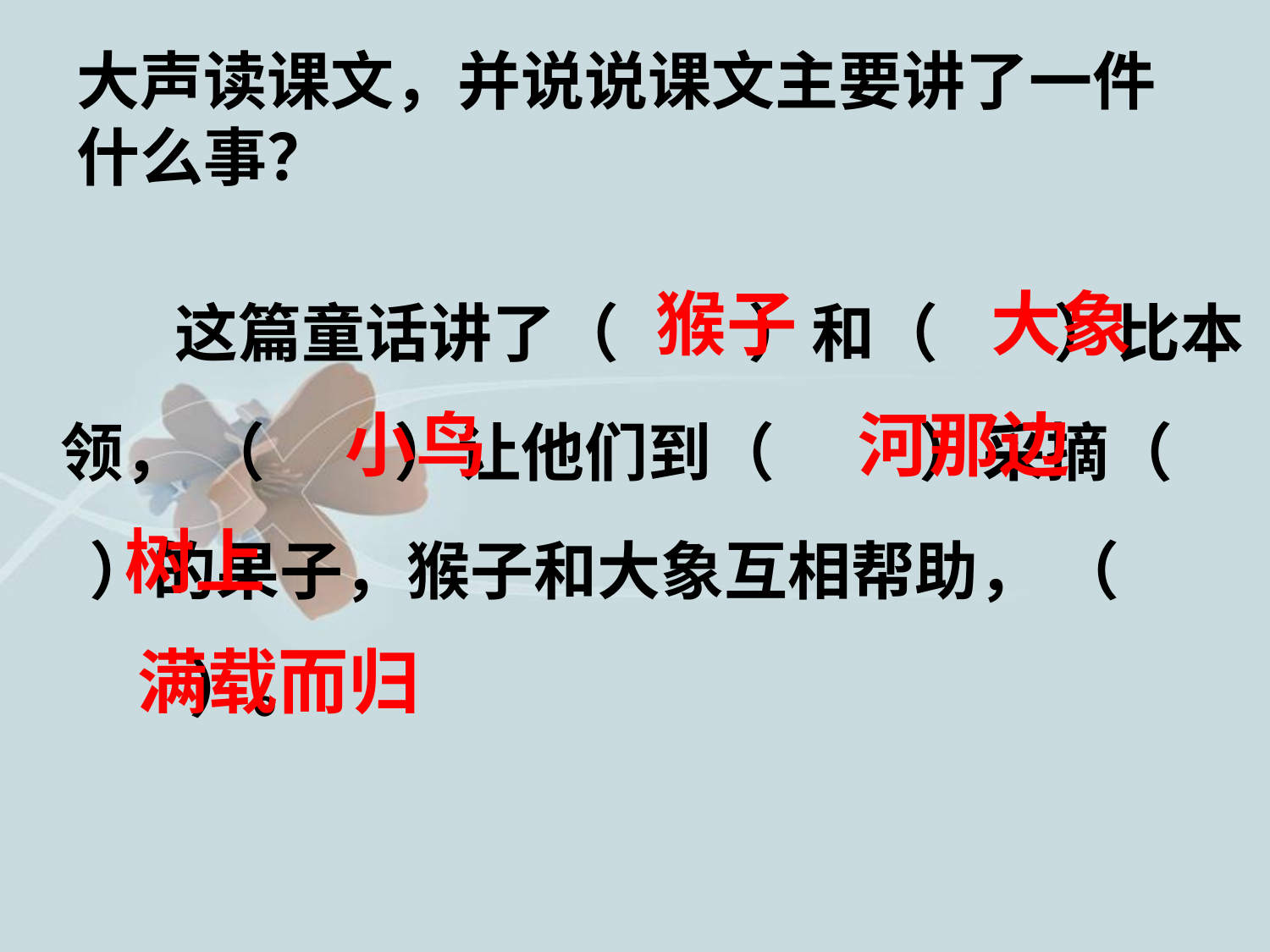

# 大声读课文，并说说课文主要讲了一件什么事？
         这篇童话讲了（         ）和（        ）比本领， （         ）让他们到（          ）采摘（        ）的果子，猴子和大象互相帮助， （                   ）。
猴子
大象
小鸟
河那边
树上
满载而归